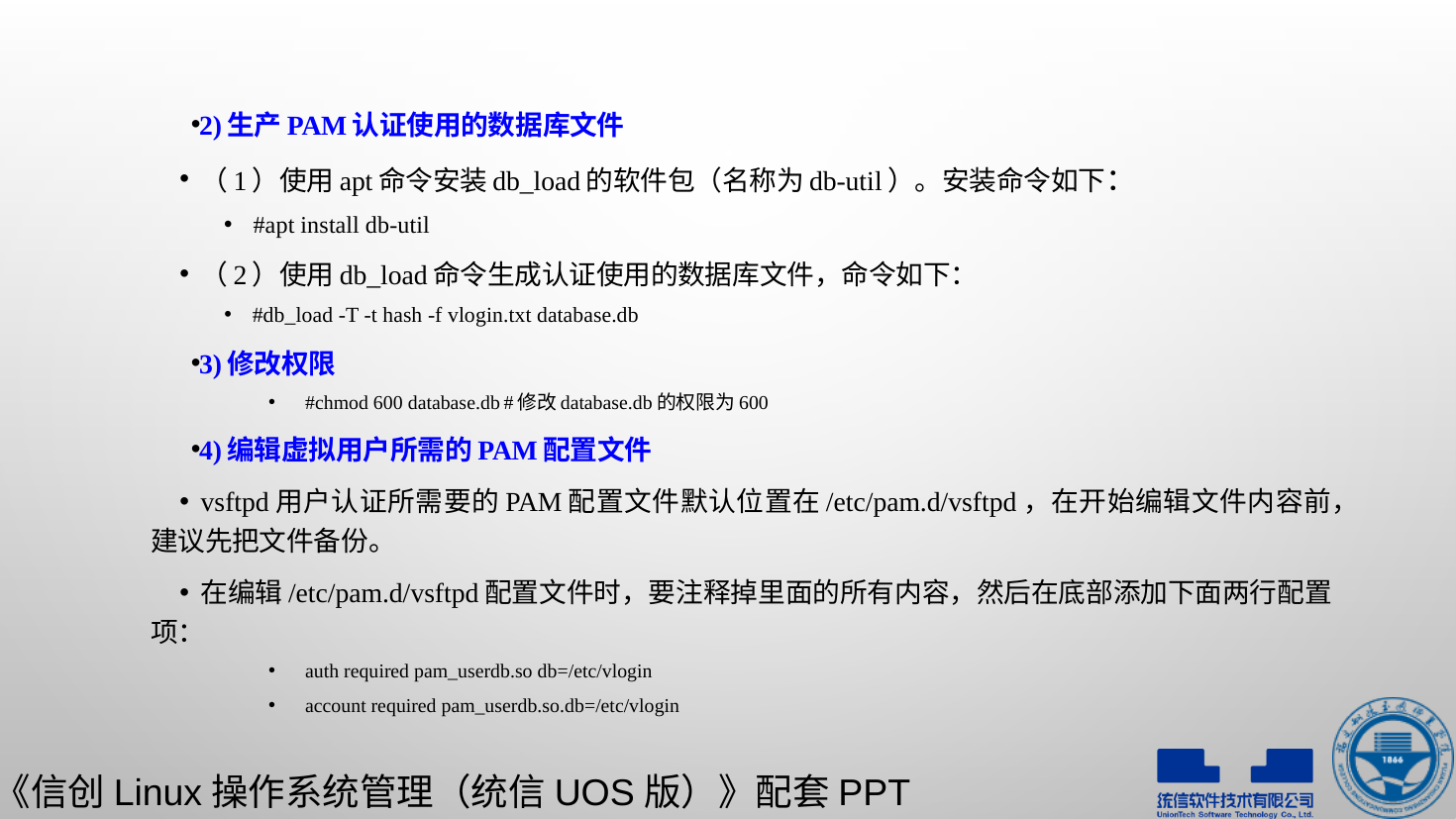

2)生产PAM认证使用的数据库文件
（1）使用apt命令安装db_load的软件包（名称为db-util）。安装命令如下：
#apt install db-util
（2）使用db_load命令生成认证使用的数据库文件，命令如下：
#db_load -T -t hash -f vlogin.txt database.db
3)修改权限
#chmod 600 database.db		#修改database.db的权限为600
4)编辑虚拟用户所需的PAM配置文件
vsftpd用户认证所需要的PAM配置文件默认位置在/etc/pam.d/vsftpd，在开始编辑文件内容前，建议先把文件备份。
在编辑/etc/pam.d/vsftpd配置文件时，要注释掉里面的所有内容，然后在底部添加下面两行配置项：
auth required pam_userdb.so db=/etc/vlogin
account required pam_userdb.so.db=/etc/vlogin